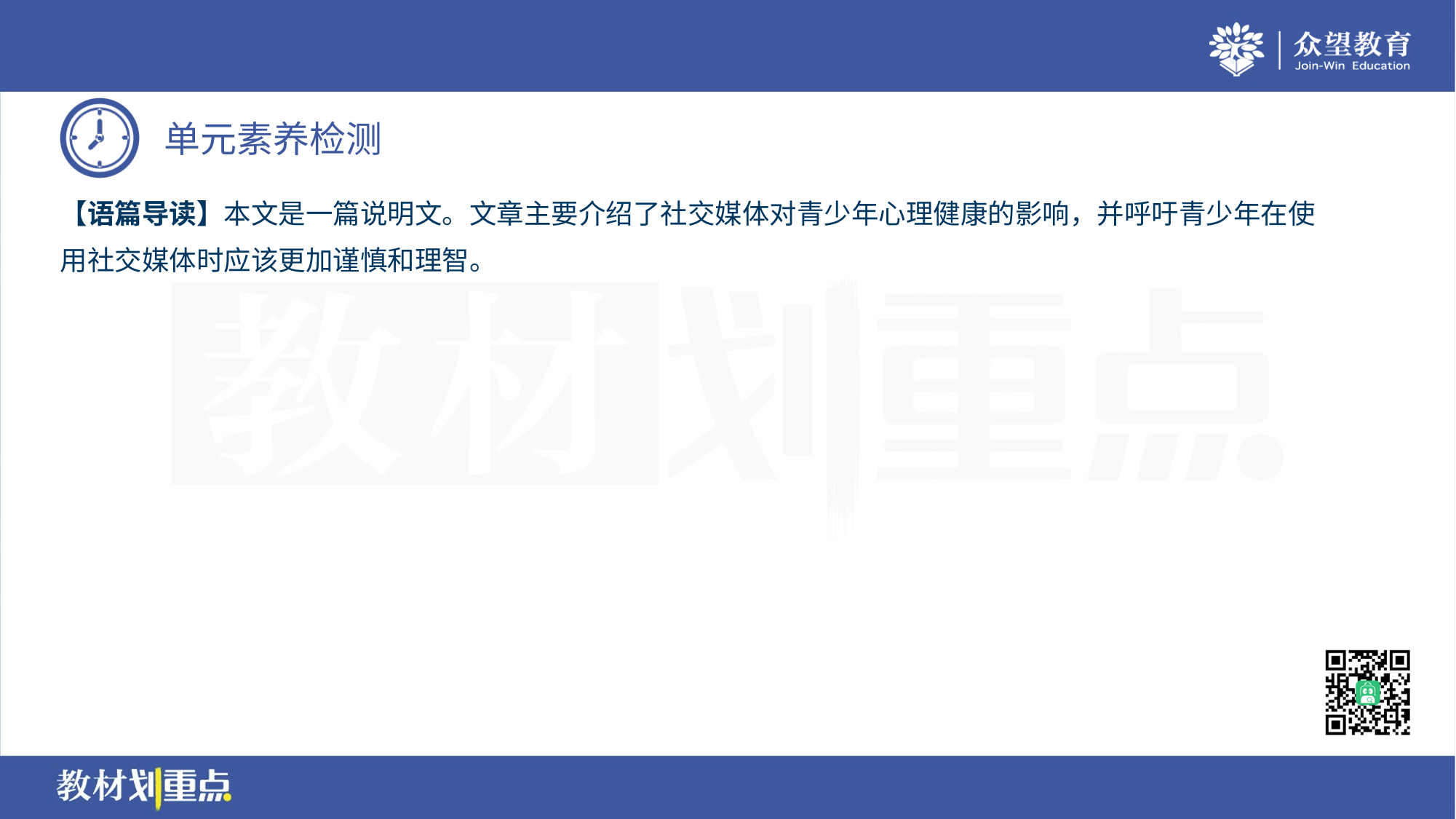

【语篇导读】本文是一篇说明文。文章主要介绍了社交媒体对青少年心理健康的影响，并呼吁青少年在使
用社交媒体时应该更加谨慎和理智。